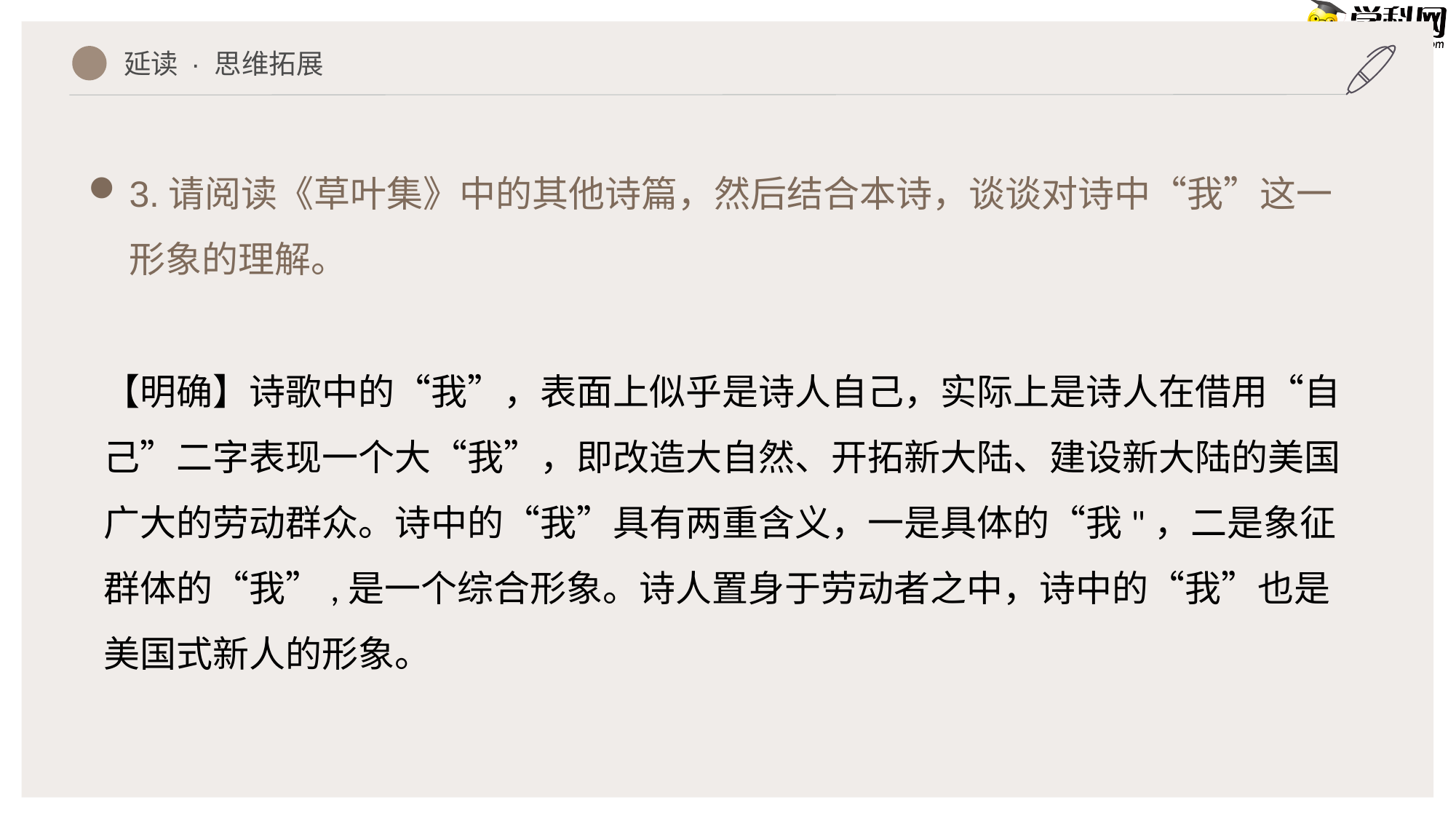

3.请阅读《草叶集》中的其他诗篇，然后结合本诗，谈谈对诗中“我”这一形象的理解。
延读 · 思维拓展

【明确】诗歌中的“我”，表面上似乎是诗人自己，实际上是诗人在借用“自己”二字表现一个大“我”，即改造大自然、开拓新大陆、建设新大陆的美国广大的劳动群众。诗中的“我”具有两重含义，一是具体的“我"，二是象征群体的“我”,是一个综合形象。诗人置身于劳动者之中，诗中的“我”也是美国式新人的形象。